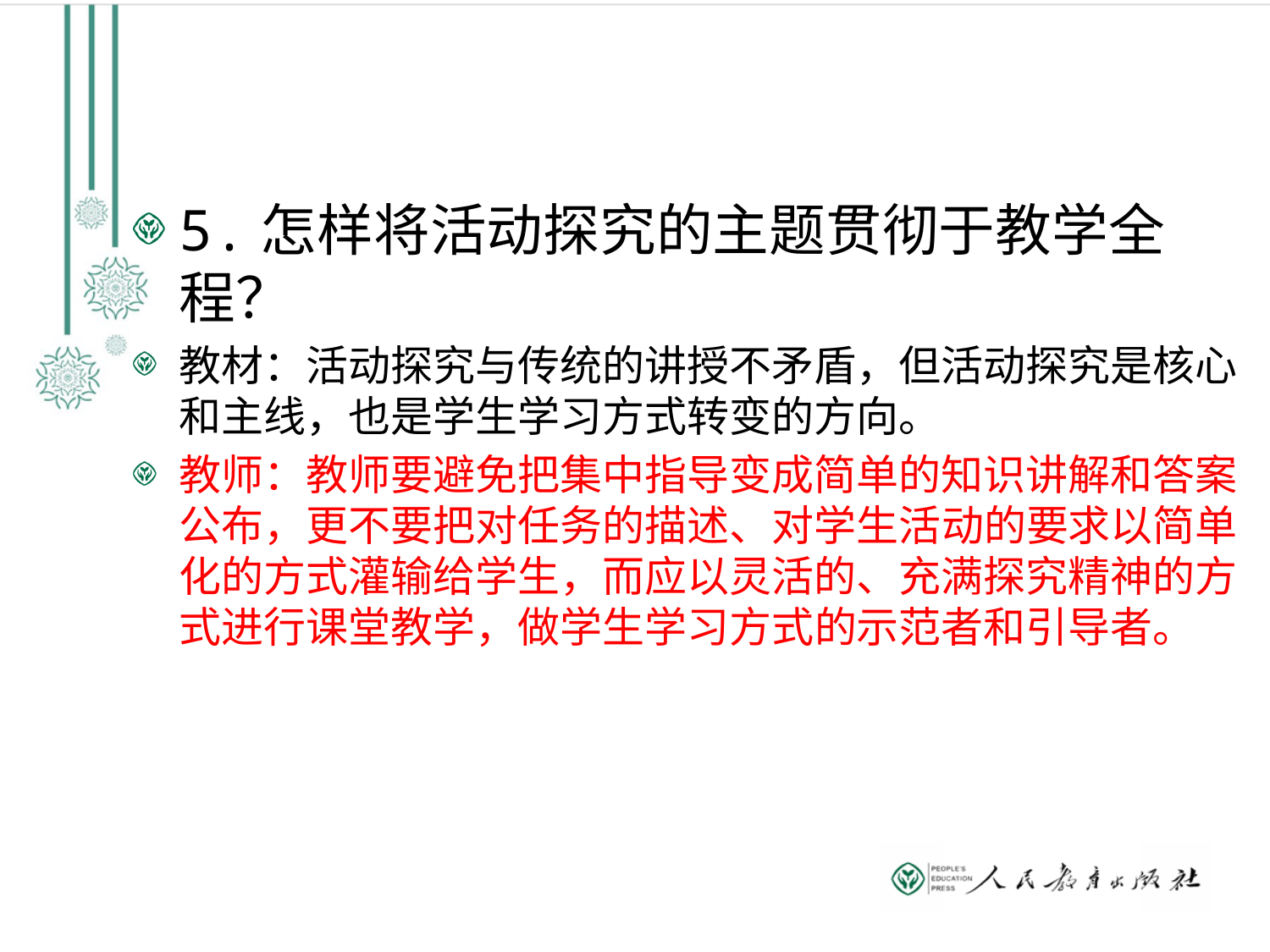

5.怎样将活动探究的主题贯彻于教学全程？
教材：活动探究与传统的讲授不矛盾，但活动探究是核心和主线，也是学生学习方式转变的方向。
教师：教师要避免把集中指导变成简单的知识讲解和答案公布，更不要把对任务的描述、对学生活动的要求以简单化的方式灌输给学生，而应以灵活的、充满探究精神的方式进行课堂教学，做学生学习方式的示范者和引导者。